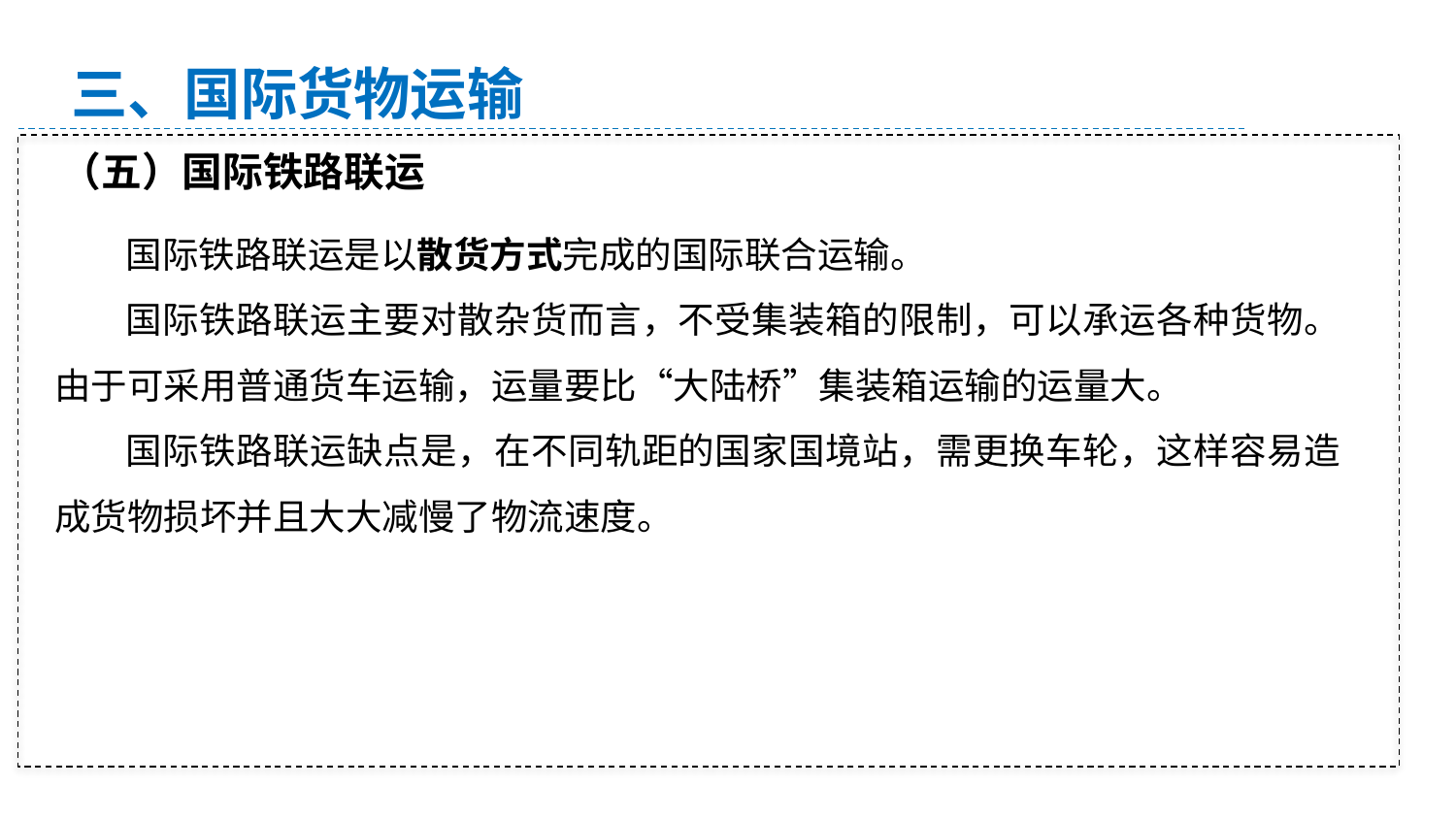

三、国际货物运输

（五）国际铁路联运
国际铁路联运是以散货方式完成的国际联合运输。
国际铁路联运主要对散杂货而言，不受集装箱的限制，可以承运各种货物。由于可采用普通货车运输，运量要比“大陆桥”集装箱运输的运量大。
国际铁路联运缺点是，在不同轨距的国家国境站，需更换车轮，这样容易造成货物损坏并且大大减慢了物流速度。